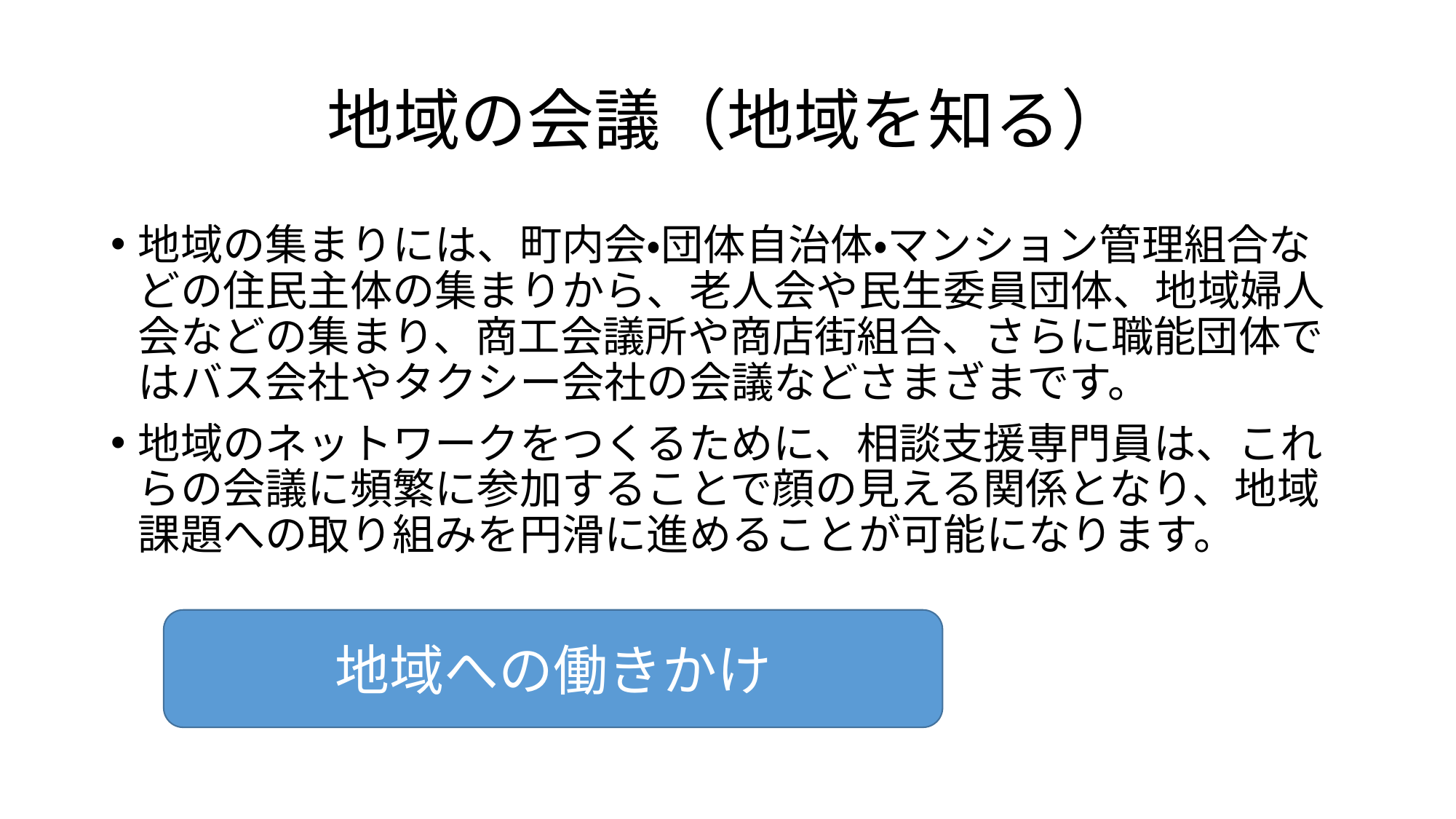

# 地域の会議（地域を知る）
地域の集まりには、町内会・団体自治体・マンション管理組合などの住民主体の集まりから、老人会や民生委員団体、地域婦人会などの集まり、商工会議所や商店街組合、さらに職能団体ではバス会社やタクシー会社の会議などさまざまです。
地域のネットワークをつくるために、相談支援専門員は、これらの会議に頻繁に参加することで顔の見える関係となり、地域課題への取り組みを円滑に進めることが可能になります。
地域への働きかけ